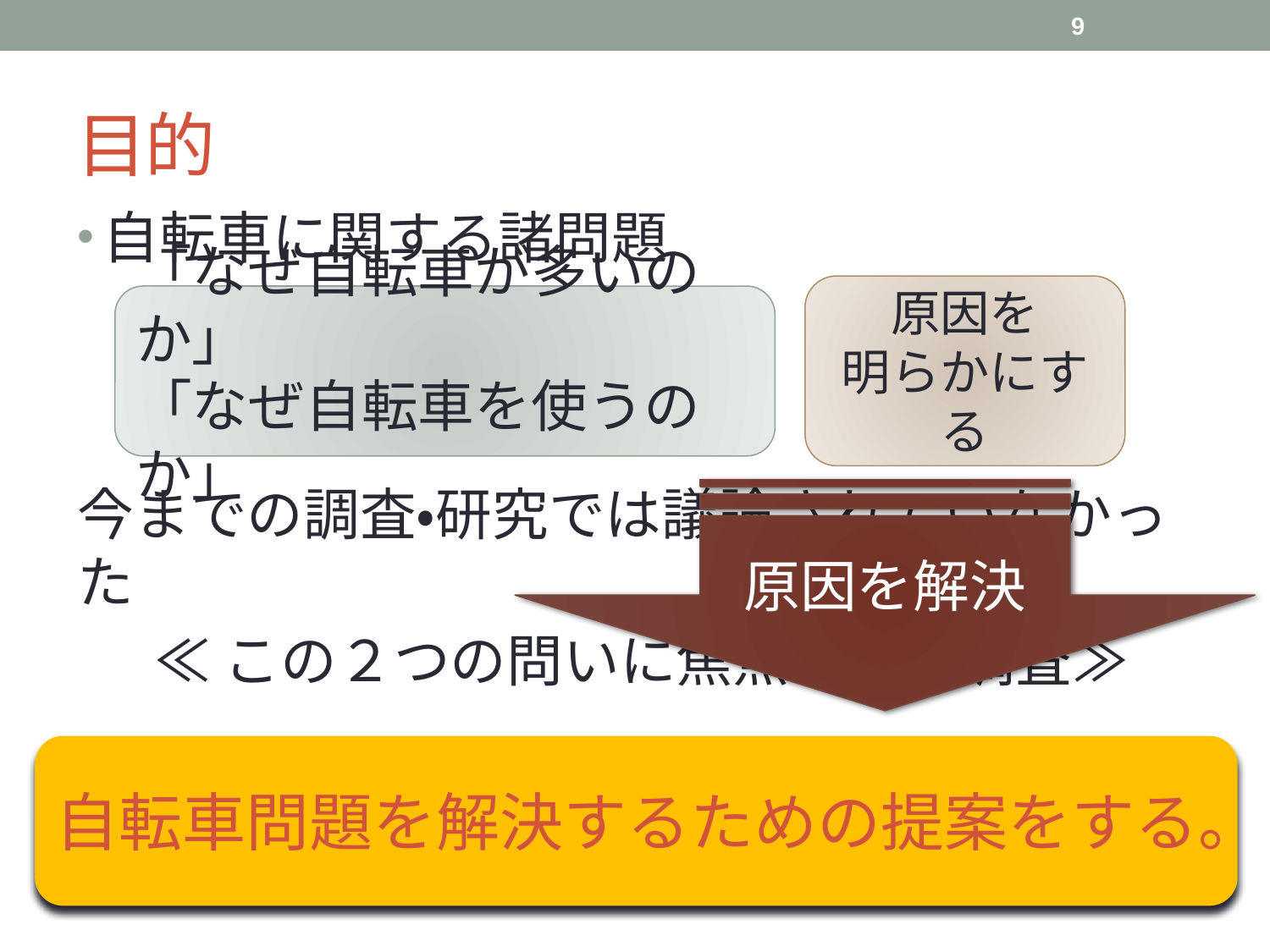

9
# 目的
自転車に関する諸問題

今までの調査・研究では議論されていなかった
≪この２つの問いに焦点を当て調査≫
原因を解決
原因を
明らかにする
「なぜ自転車が多いのか」
「なぜ自転車を使うのか」
自転車問題を解決するための提案をする。